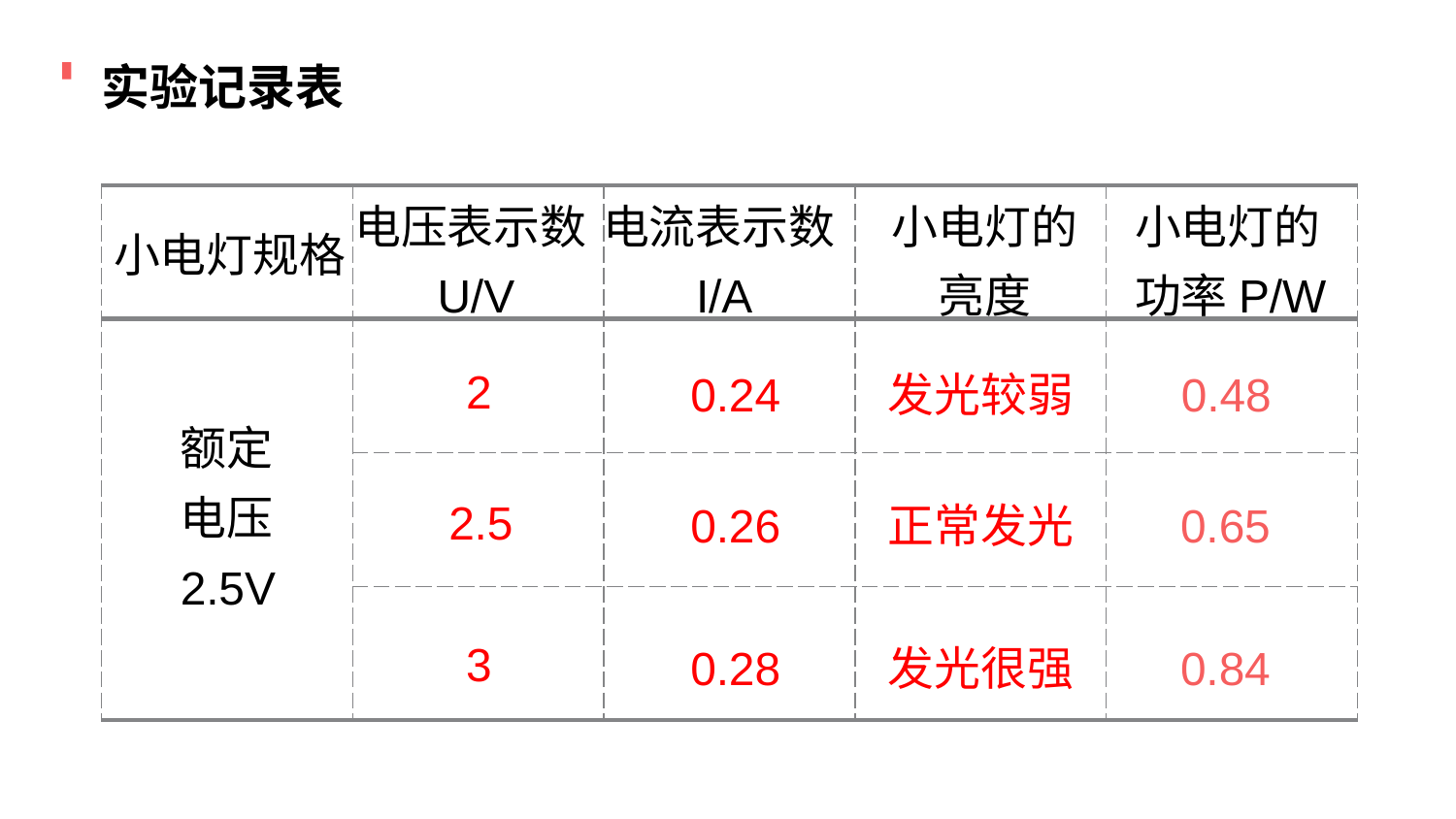

实验记录表

电压表示数U/V
电流表示数I/A
小电灯的亮度
小电灯的功率P/W
|  |  |  |  |  |
| --- | --- | --- | --- | --- |
|  |  |  |  |  |
|  |  |  |  |  |
|  |  |  |  |  |
小电灯规格
2
0.24
发光较弱
0.48
额定
电压
2.5V
2.5
0.26
正常发光
0.65

3
0.28
发光很强
0.84